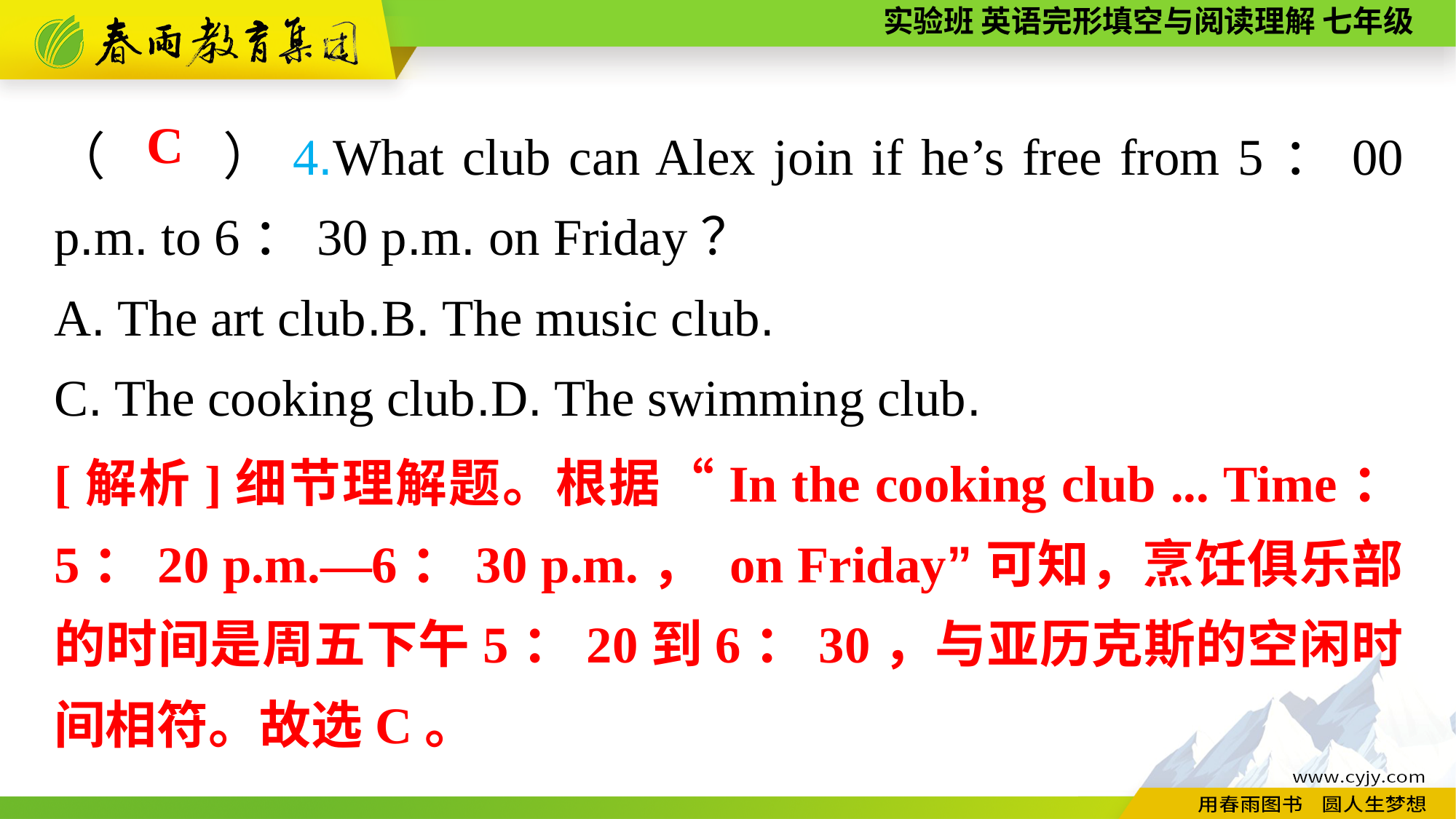

（　　）4.What club can Alex join if he’s free from 5：00 p.m. to 6：30 p.m. on Friday？
A. The art club.	B. The music club.
C. The cooking club.	D. The swimming club.
C
[解析]细节理解题。根据“In the cooking club ... Time： 5：20 p.m.—6：30 p.m.， on Friday”可知，烹饪俱乐部的时间是周五下午5：20到6：30，与亚历克斯的空闲时间相符。故选C。